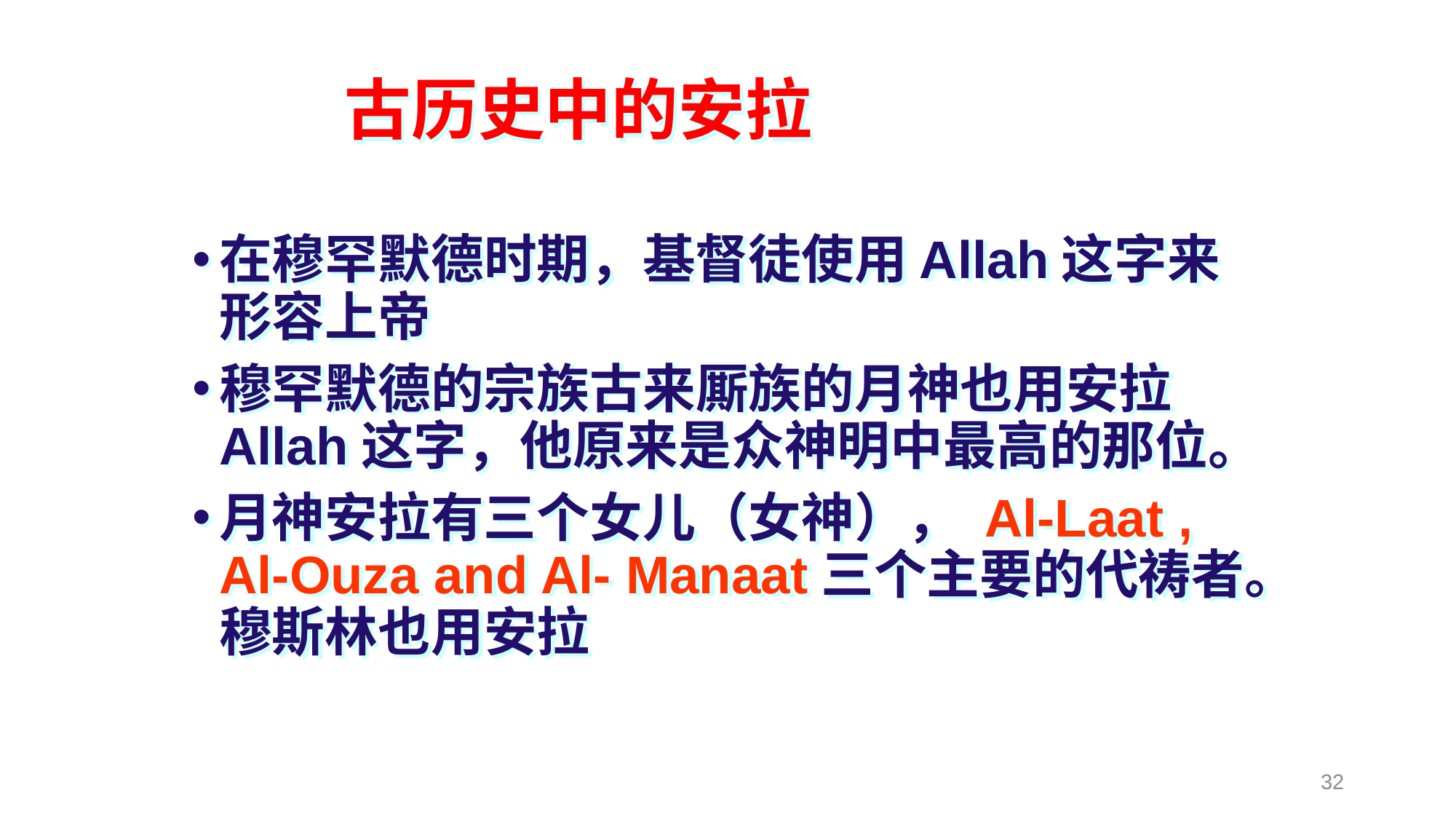

古历史中的安拉
在穆罕默德时期，基督徒使用Allah这字来形容上帝
穆罕默德的宗族古来厮族的月神也用安拉Allah这字，他原来是众神明中最高的那位。
月神安拉有三个女儿（女神）， Al-Laat , Al-Ouza and Al- Manaat三个主要的代祷者。穆斯林也用安拉
32